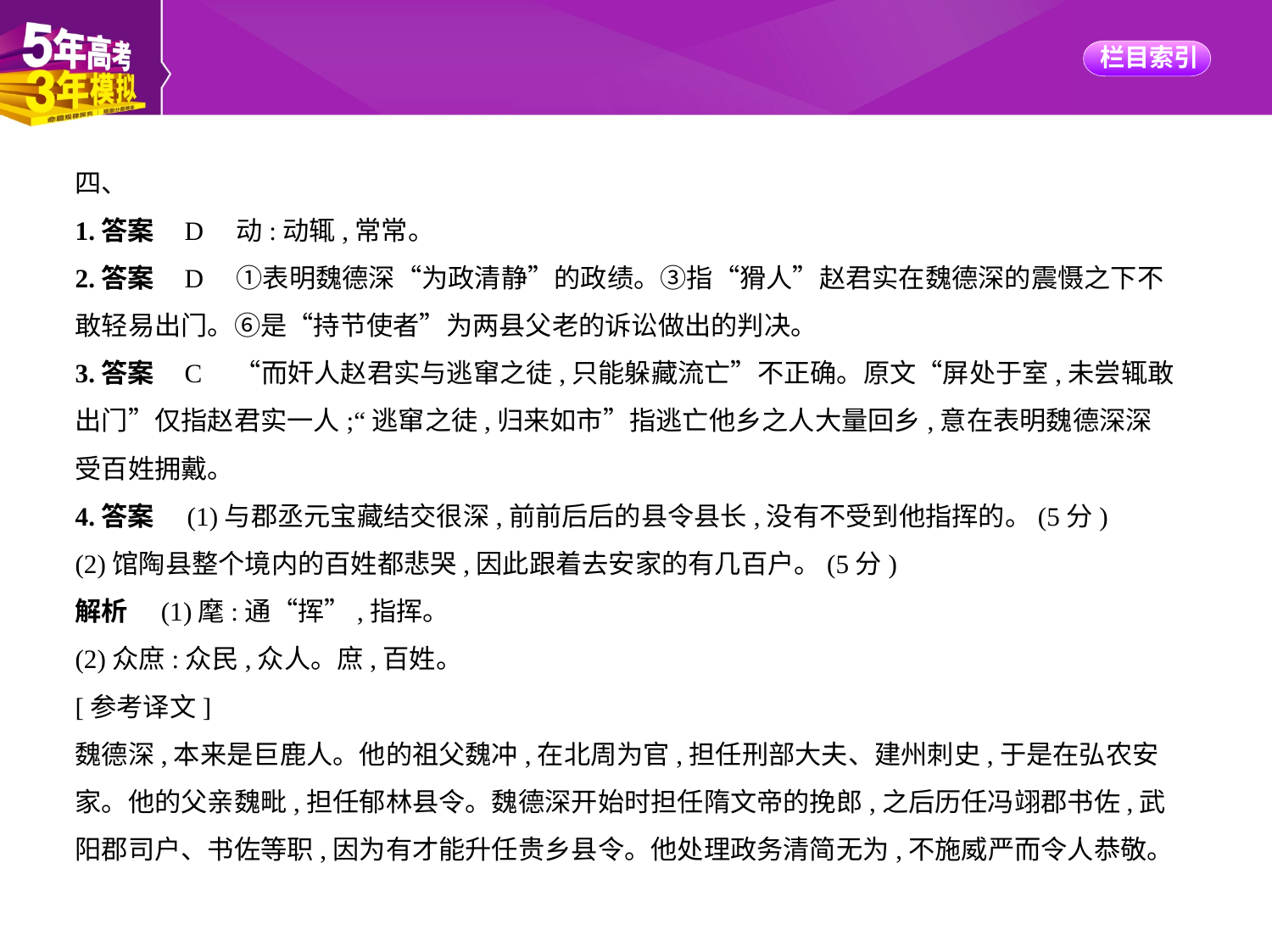

四、
1.答案    D　动:动辄,常常。
2.答案    D　①表明魏德深“为政清静”的政绩。③指“猾人”赵君实在魏德深的震慑之下不
敢轻易出门。⑥是“持节使者”为两县父老的诉讼做出的判决。
3.答案    C　“而奸人赵君实与逃窜之徒,只能躲藏流亡”不正确。原文“屏处于室,未尝辄敢
出门”仅指赵君实一人;“逃窜之徒,归来如市”指逃亡他乡之人大量回乡,意在表明魏德深深
受百姓拥戴。
4.答案　(1)与郡丞元宝藏结交很深,前前后后的县令县长,没有不受到他指挥的。(5分)
(2)馆陶县整个境内的百姓都悲哭,因此跟着去安家的有几百户。(5分)
解析　(1)麾:通“挥”,指挥。
(2)众庶:众民,众人。庶,百姓。
[参考译文]
魏德深,本来是巨鹿人。他的祖父魏冲,在北周为官,担任刑部大夫、建州刺史,于是在弘农安
家。他的父亲魏毗,担任郁林县令。魏德深开始时担任隋文帝的挽郎,之后历任冯翊郡书佐,武
阳郡司户、书佐等职,因为有才能升任贵乡县令。他处理政务清简无为,不施威严而令人恭敬。